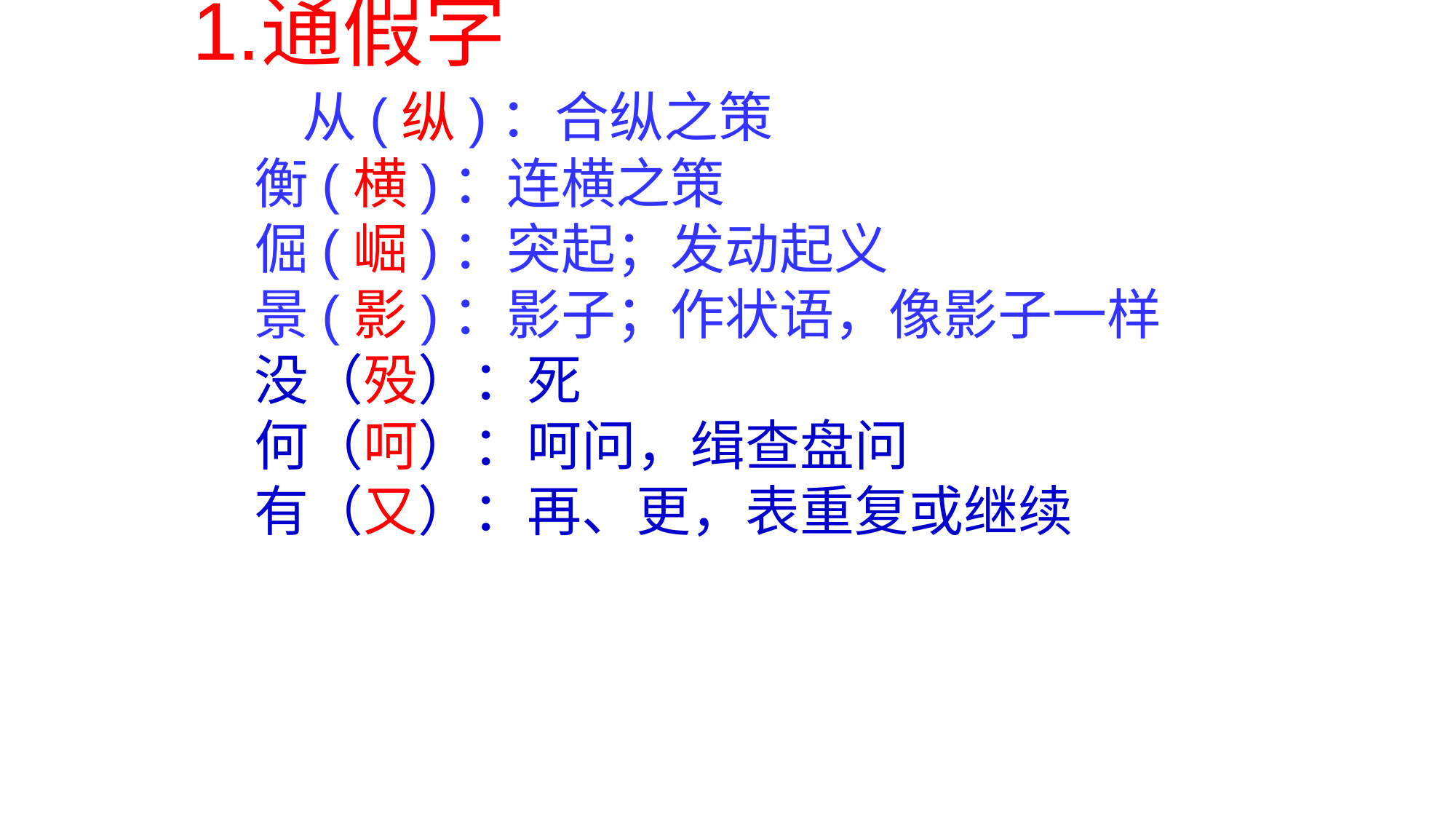

通假字
       从(纵)：合纵之策
    衡(横)：连横之策
    倔(崛)：突起；发动起义
    景(影)：影子；作状语，像影子一样
    没（殁）：死
    何（呵）：呵问，缉查盘问
    有（又）：再、更，表重复或继续